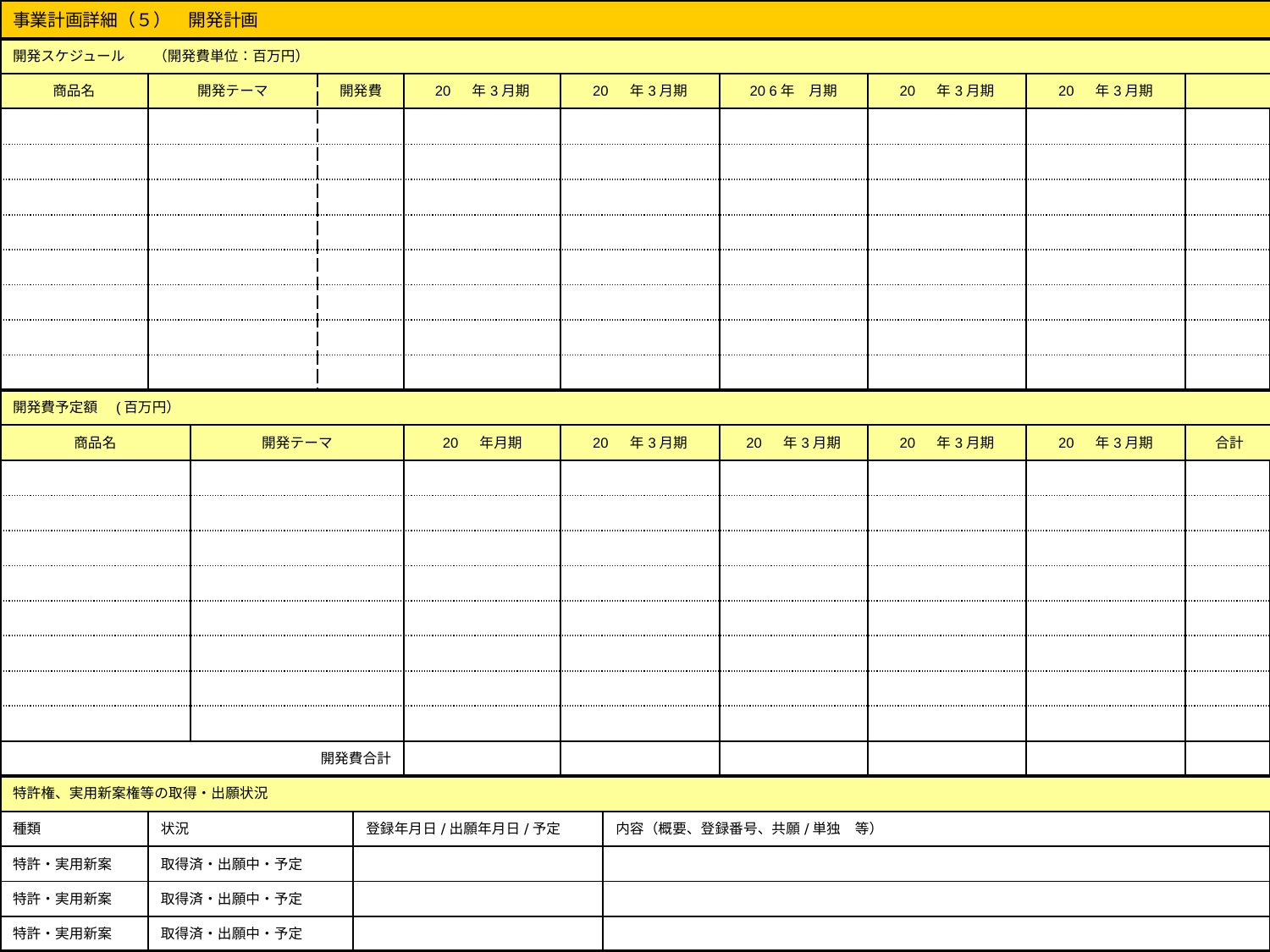

| 事業計画詳細（５）　開発計画 |  |  |  |  |  |  |  |  |  |  |  |
| --- | --- | --- | --- | --- | --- | --- | --- | --- | --- | --- | --- |
| 開発スケジュール　　（開発費単位：百万円） |  |  |  |  |  |  |  |  |  |  |  |
| 商品名 | 開発テーマ |  | 開発費 |  | 20 　年3月期 | 20 　年3月期 |  | 20 6年　月期 | 20 　年3月期 | 20 　年3月期 |  |
|  |  |  |  |  |  |  |  |  |  |  |  |
|  |  |  |  |  |  |  |  |  |  |  |  |
|  |  |  |  |  |  |  |  |  |  |  |  |
|  |  |  |  |  |  |  |  |  |  |  |  |
|  |  |  |  |  |  |  |  |  |  |  |  |
|  |  |  |  |  |  |  |  |  |  |  |  |
|  |  |  |  |  |  |  |  |  |  |  |  |
|  |  |  |  |  |  |  |  |  |  |  |  |
| 開発費予定額　(百万円） |  |  |  |  |  |  |  |  |  |  |  |
| 商品名 |  | 開発テーマ |  |  | 20 　年月期 | 20 　年3月期 |  | 20 　年3月期 | 20 　年3月期 | 20 　年3月期 | 合計 |
|  |  |  |  |  |  |  |  |  |  |  |  |
|  |  |  |  |  |  |  |  |  |  |  |  |
|  |  |  |  |  |  |  |  |  |  |  |  |
|  |  |  |  |  |  |  |  |  |  |  |  |
|  |  |  |  |  |  |  |  |  |  |  |  |
|  |  |  |  |  |  |  |  |  |  |  |  |
|  |  |  |  |  |  |  |  |  |  |  |  |
|  |  |  |  |  |  |  |  |  |  |  |  |
| 開発費合計 |  |  |  |  |  |  |  |  |  |  |  |
| 特許権、実用新案権等の取得・出願状況 |  |  |  |  |  |  |  |  |  |  |  |
| 種類 | 状況 |  |  | 登録年月日/出願年月日/予定 |  |  | 内容（概要、登録番号、共願/単独　等） |  |  |  |  |
| 特許・実用新案 | 取得済・出願中・予定 |  |  |  |  |  |  |  |  |  |  |
| 特許・実用新案 | 取得済・出願中・予定 |  |  |  |  |  |  |  |  |  |  |
| 特許・実用新案 | 取得済・出願中・予定 |  |  |  |  |  |  |  |  |  |  |
(C)NVD株式会社
10